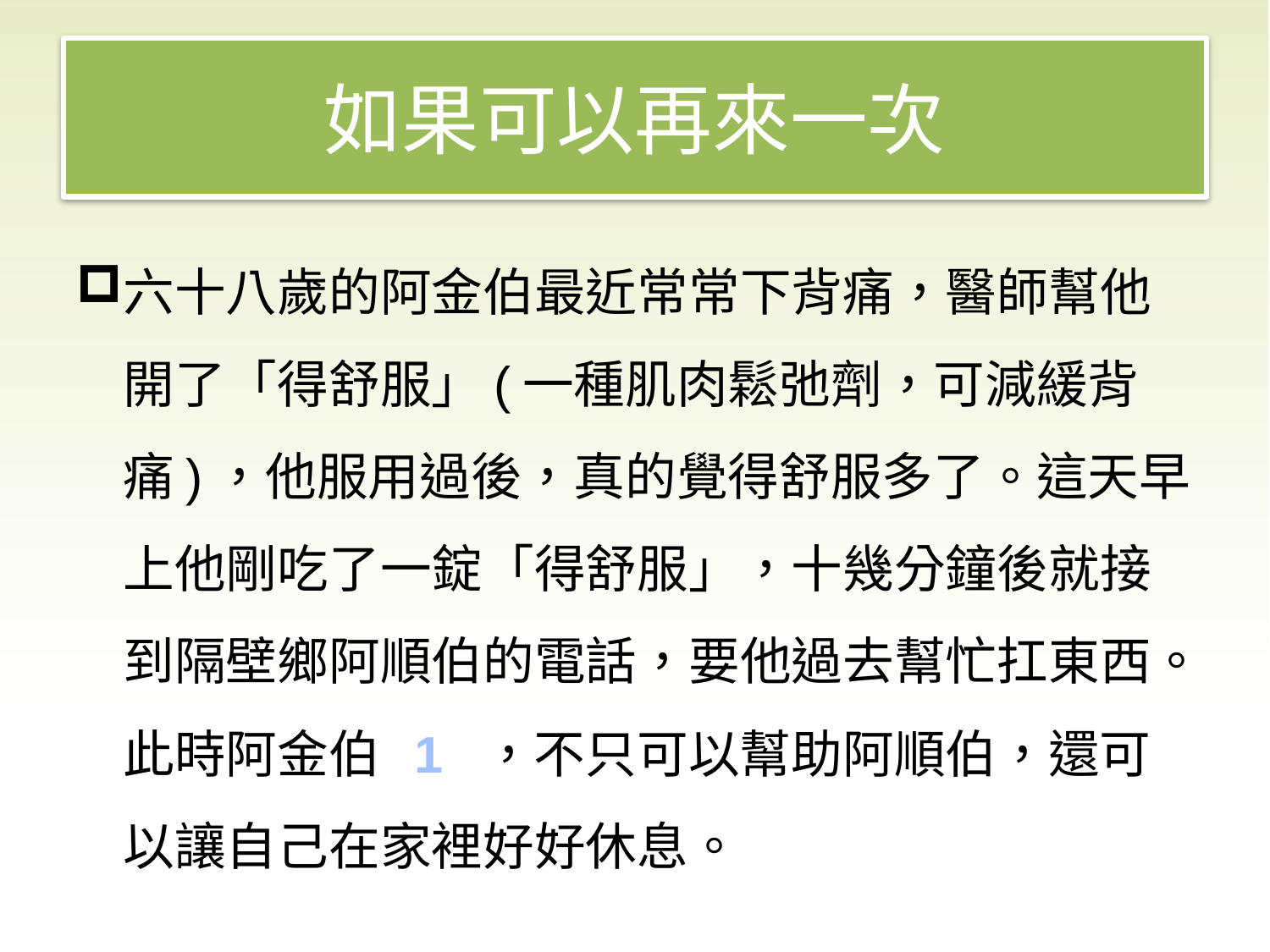

# 如果可以再來一次
六十八歲的阿金伯最近常常下背痛，醫師幫他開了「得舒服」(一種肌肉鬆弛劑，可減緩背痛)，他服用過後，真的覺得舒服多了。這天早上他剛吃了一錠「得舒服」，十幾分鐘後就接到隔壁鄉阿順伯的電話，要他過去幫忙扛東西。此時阿金伯  1  ，不只可以幫助阿順伯，還可以讓自己在家裡好好休息。